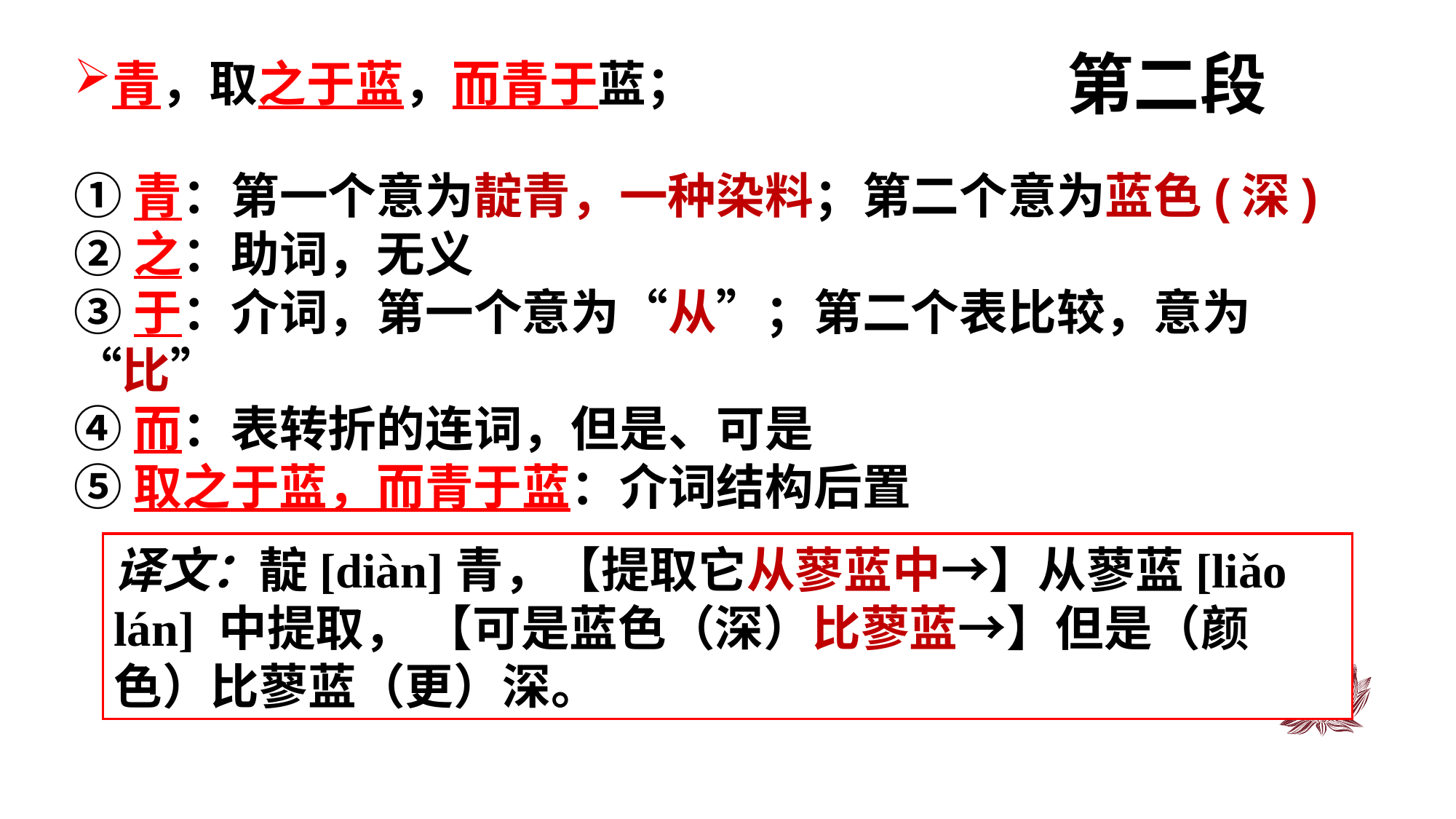

第二段
青，取之于蓝，而青于蓝；
①青：第一个意为靛青，一种染料；第二个意为蓝色(深)
②之：助词，无义
③于：介词，第一个意为“从”；第二个表比较，意为“比”
④而：表转折的连词，但是、可是
⑤取之于蓝，而青于蓝：介词结构后置
译文：靛[diàn]青，【提取它从蓼蓝中→】从蓼蓝[liǎo lán] 中提取， 【可是蓝色（深）比蓼蓝→】但是（颜色）比蓼蓝（更）深。